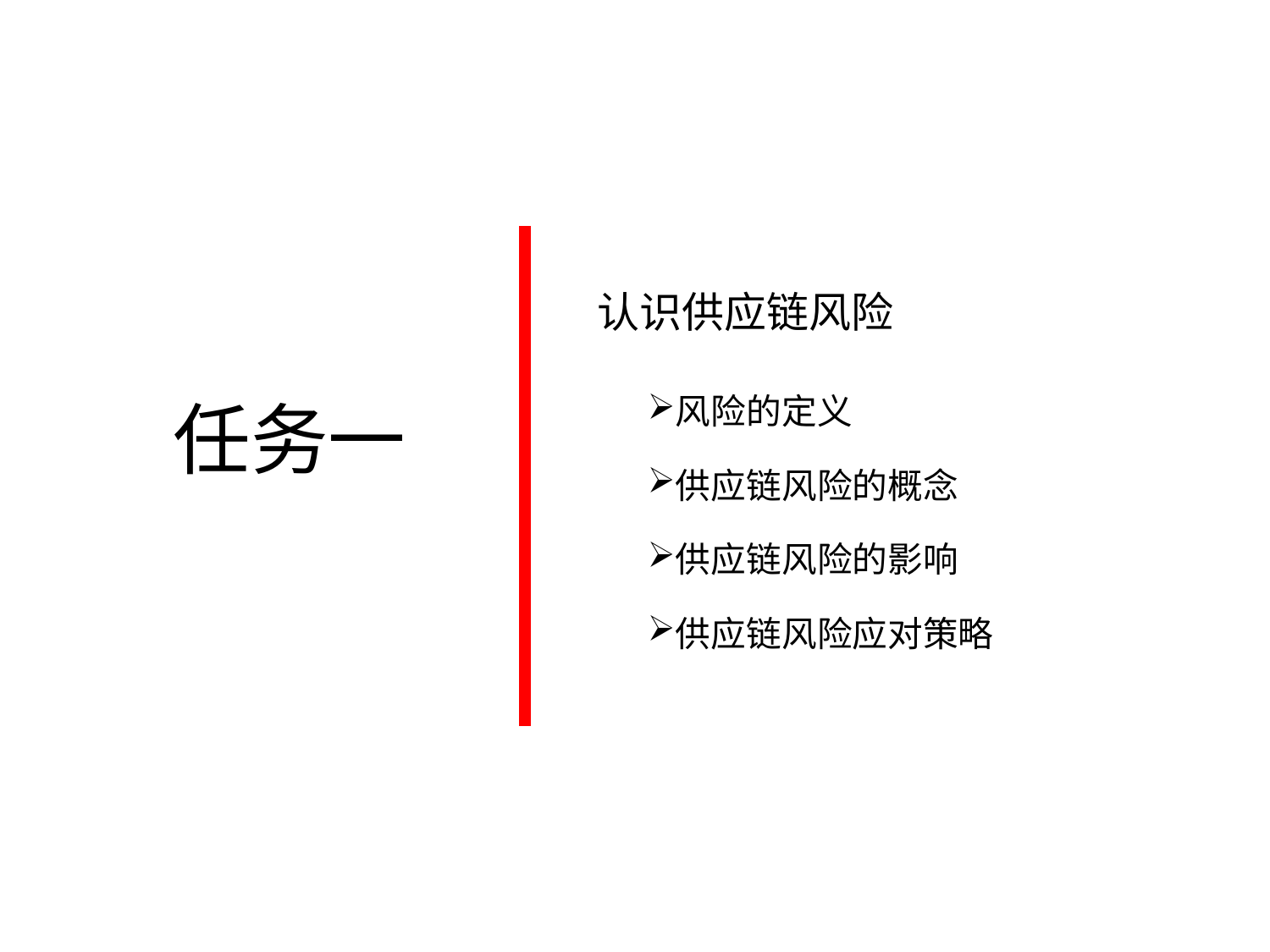

认识供应链风险
风险的定义
供应链风险的概念
供应链风险的影响
供应链风险应对策略

任务一